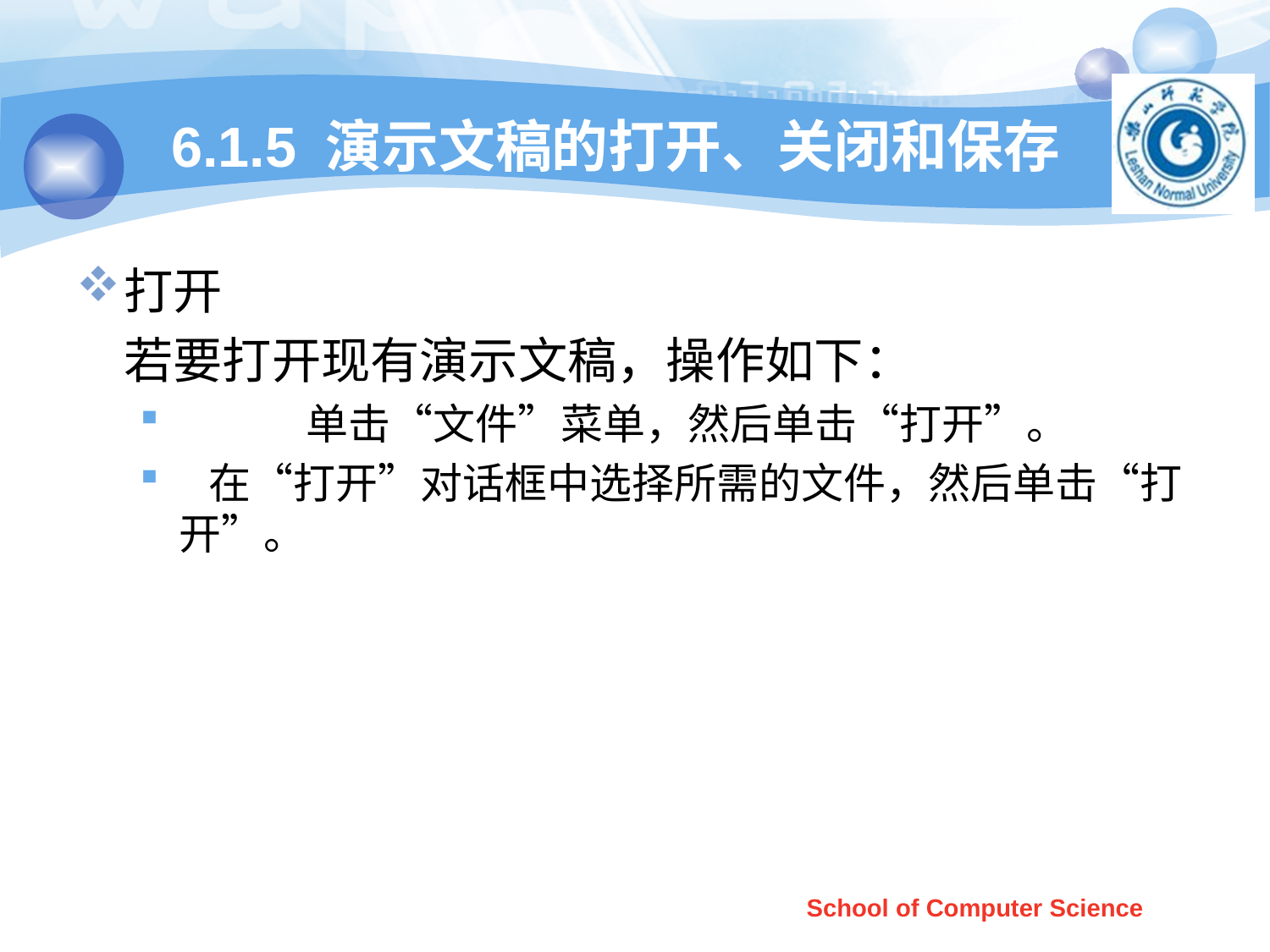

# 6.1.5 演示文稿的打开、关闭和保存
打开
	若要打开现有演示文稿，操作如下：
	单击“文件”菜单，然后单击“打开”。
  在“打开”对话框中选择所需的文件，然后单击“打开”。

School of Computer Science